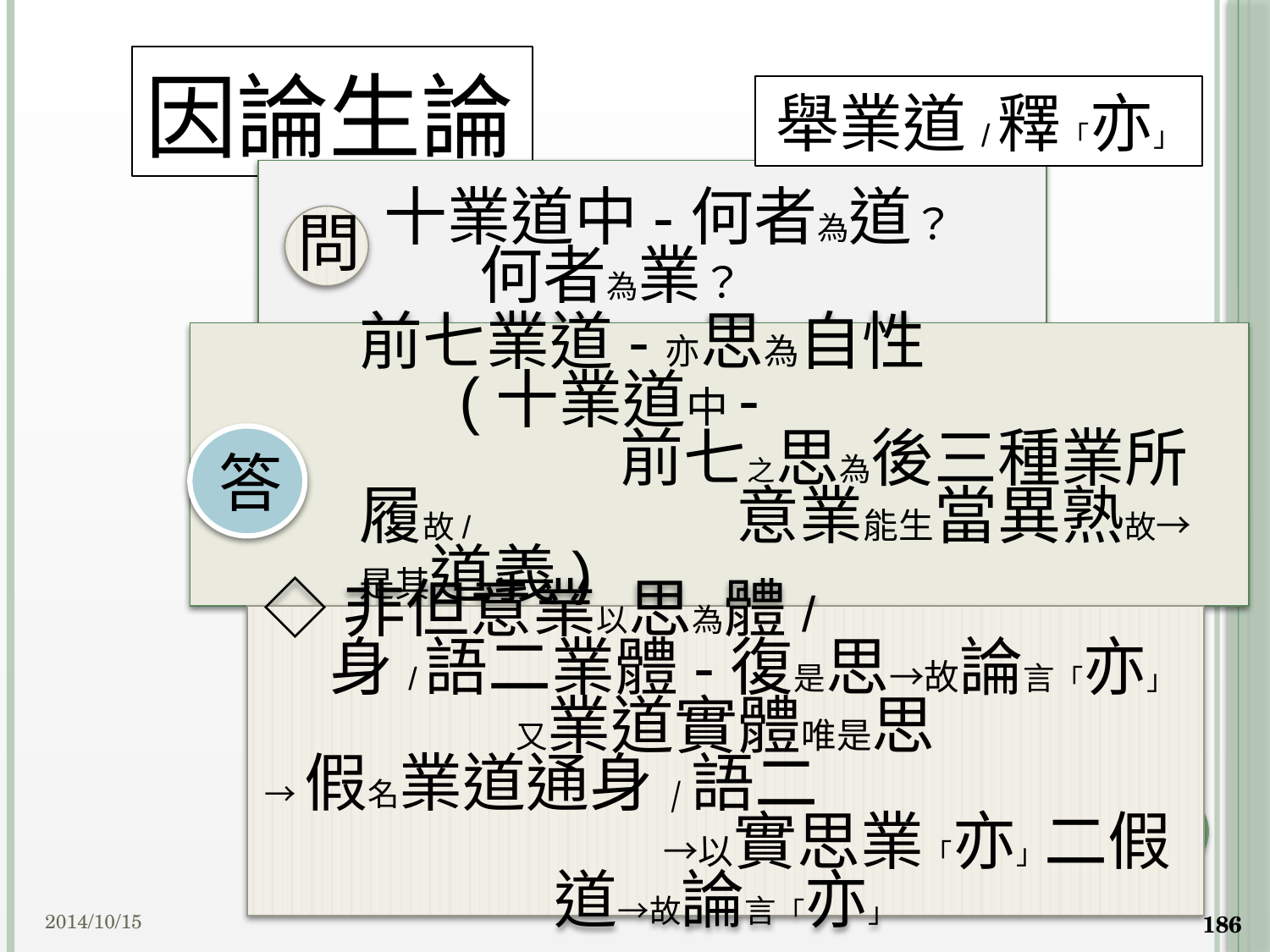

# 因論生論
舉業道/釋「亦」
十業道中-何者為道？                何者為業？
前七業道-亦思為自性                           (十業道中-                                        前七之思為後三種業所履故/                             意業能生當異熟故→是其道義)
問
答
◇非但意業以思為體/                               身/語二業體-復是思→故論言「亦」
又業道實體唯是思
→假名業道通身/語二                                                      →以實思業「亦」二假道→故論言「亦」
2014/10/15
186